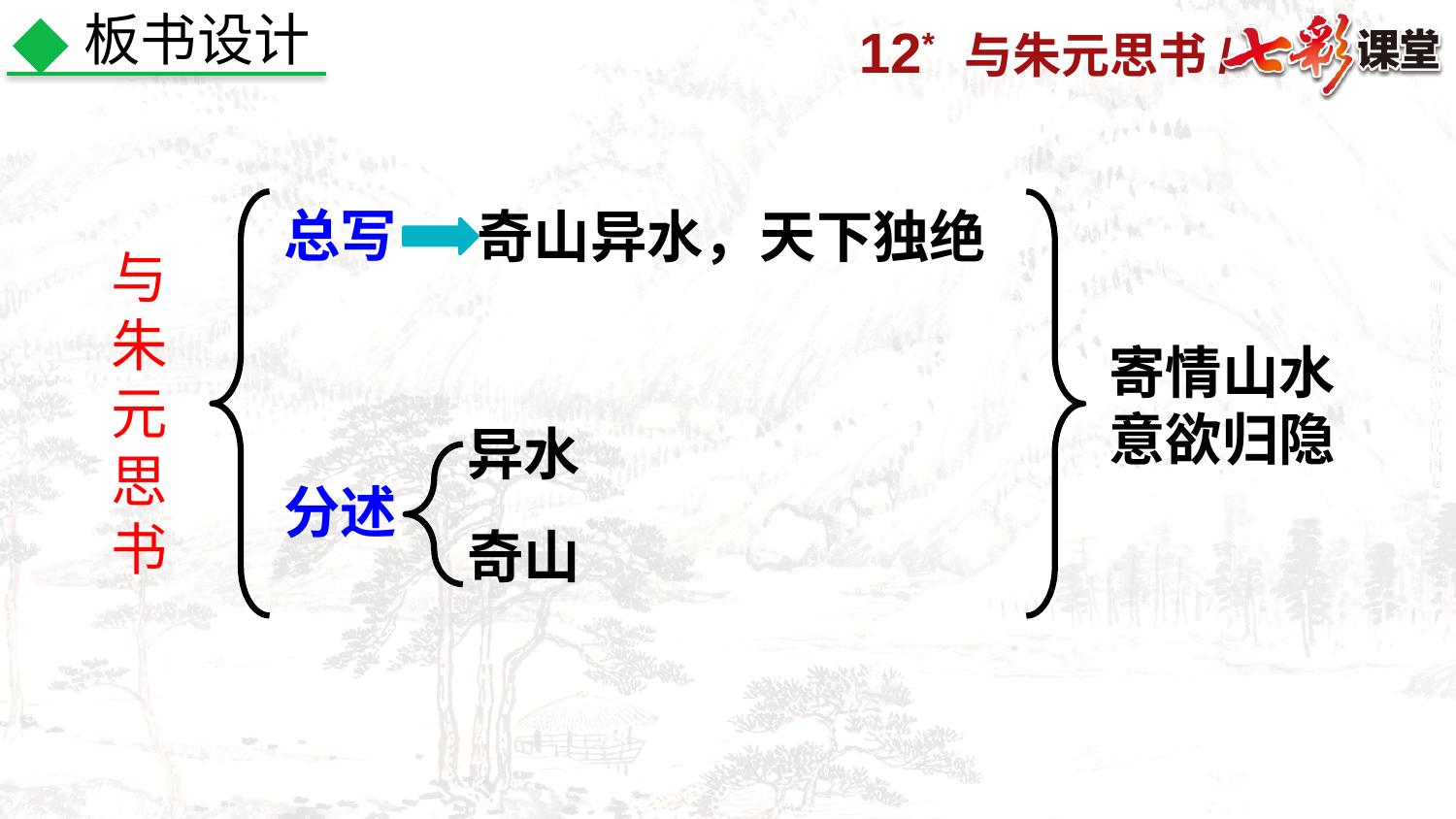

板书设计

总写
奇山异水，天下独绝

与朱元思书
寄情山水
意欲归隐
异水

分述
奇山